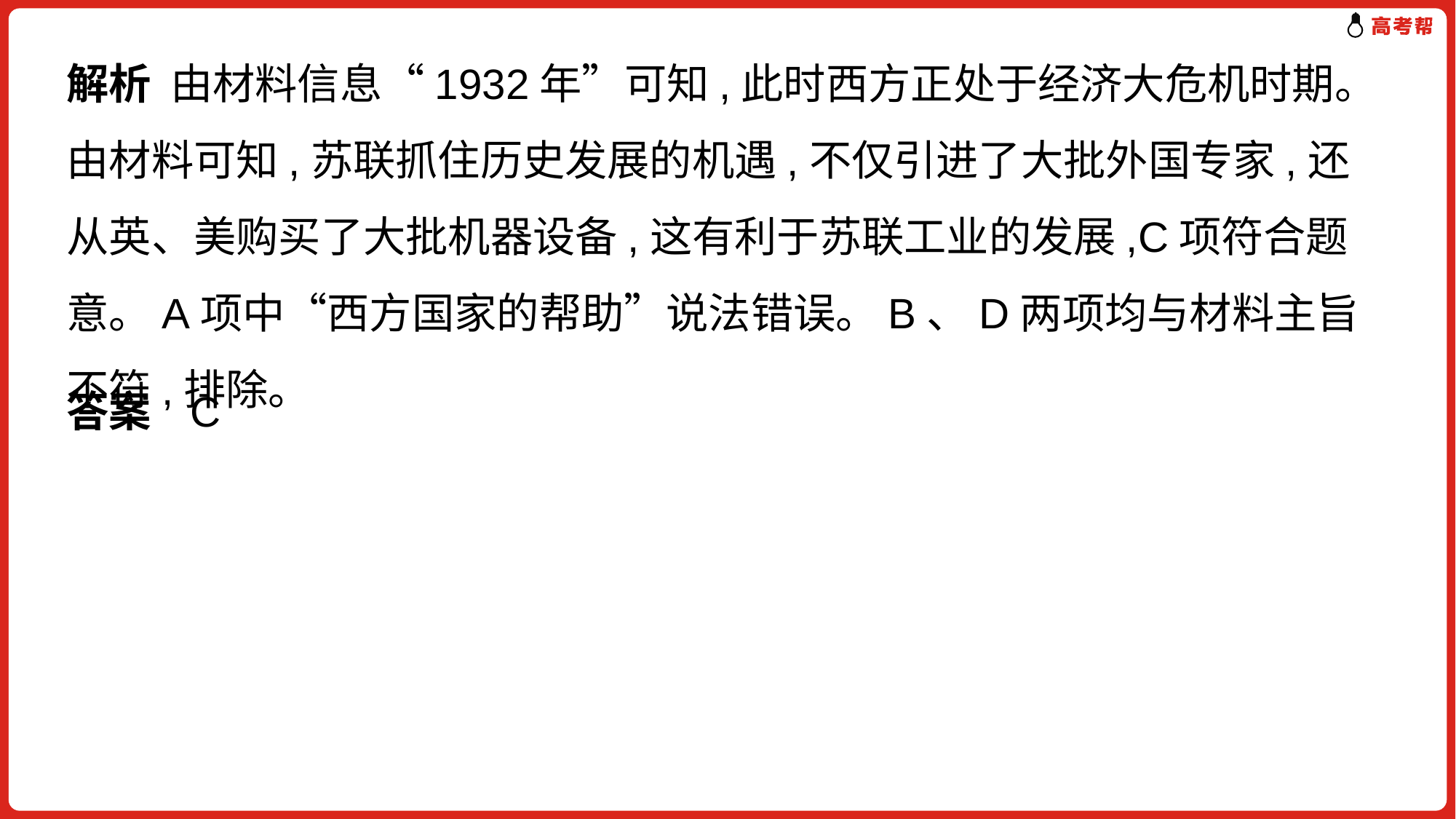

解析  由材料信息“1932年”可知,此时西方正处于经济大危机时期。由材料可知,苏联抓住历史发展的机遇,不仅引进了大批外国专家,还从英、美购买了大批机器设备,这有利于苏联工业的发展,C项符合题意。A项中“西方国家的帮助”说法错误。B、D两项均与材料主旨不符,排除。
答案   C